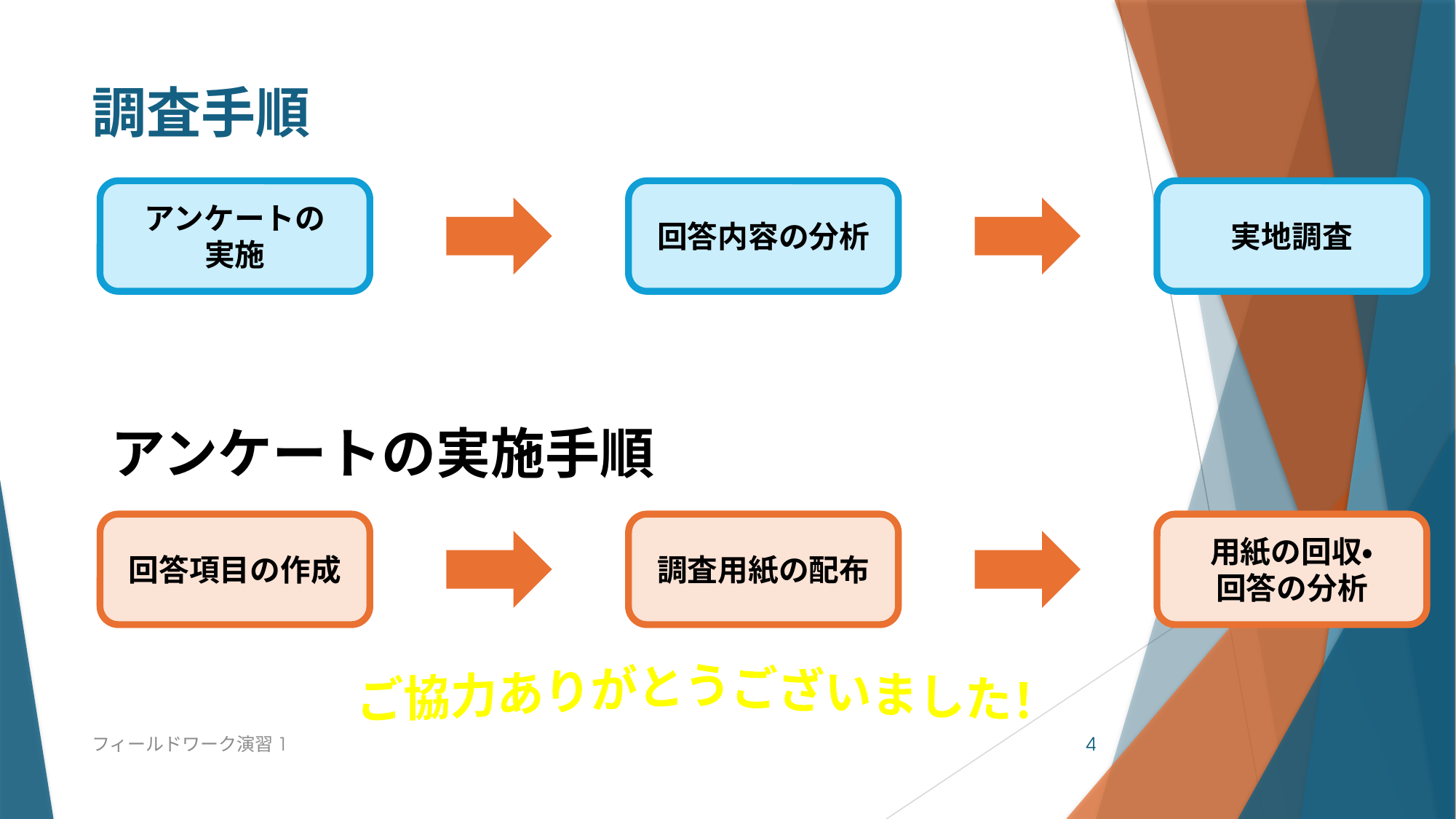

# 調査手順
アンケートの
実施
回答内容の分析
実地調査

アンケートの実施手順
回答項目の作成
調査用紙の配布
用紙の回収・
回答の分析

ご協力ありがとうございました！
フィールドワーク演習1
4